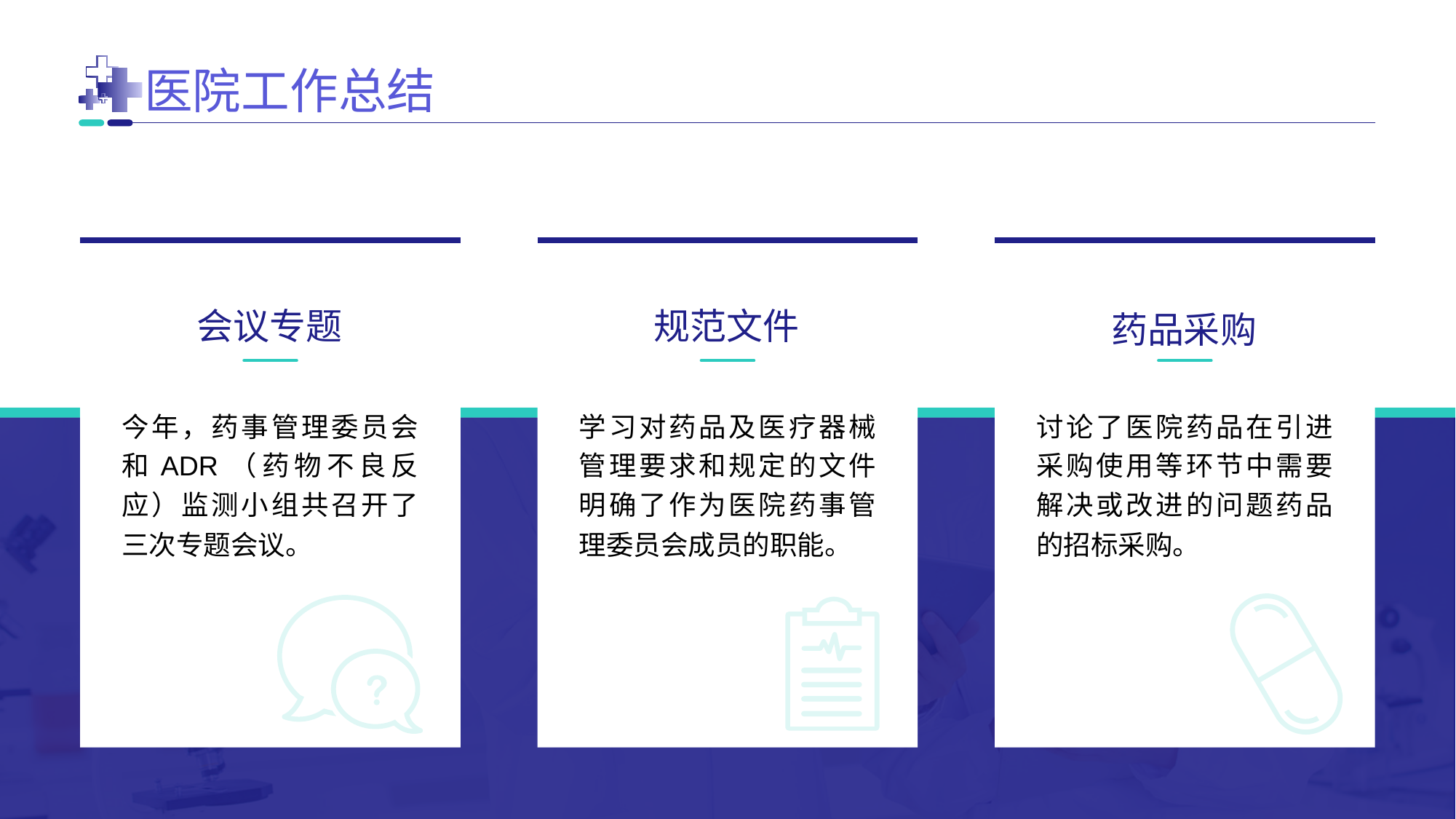

医院工作总结

规范文件
会议专题
药品采购
今年，药事管理委员会和ADR（药物不良反应）监测小组共召开了三次专题会议。
学习对药品及医疗器械管理要求和规定的文件明确了作为医院药事管理委员会成员的职能。
讨论了医院药品在引进采购使用等环节中需要解决或改进的问题药品的招标采购。